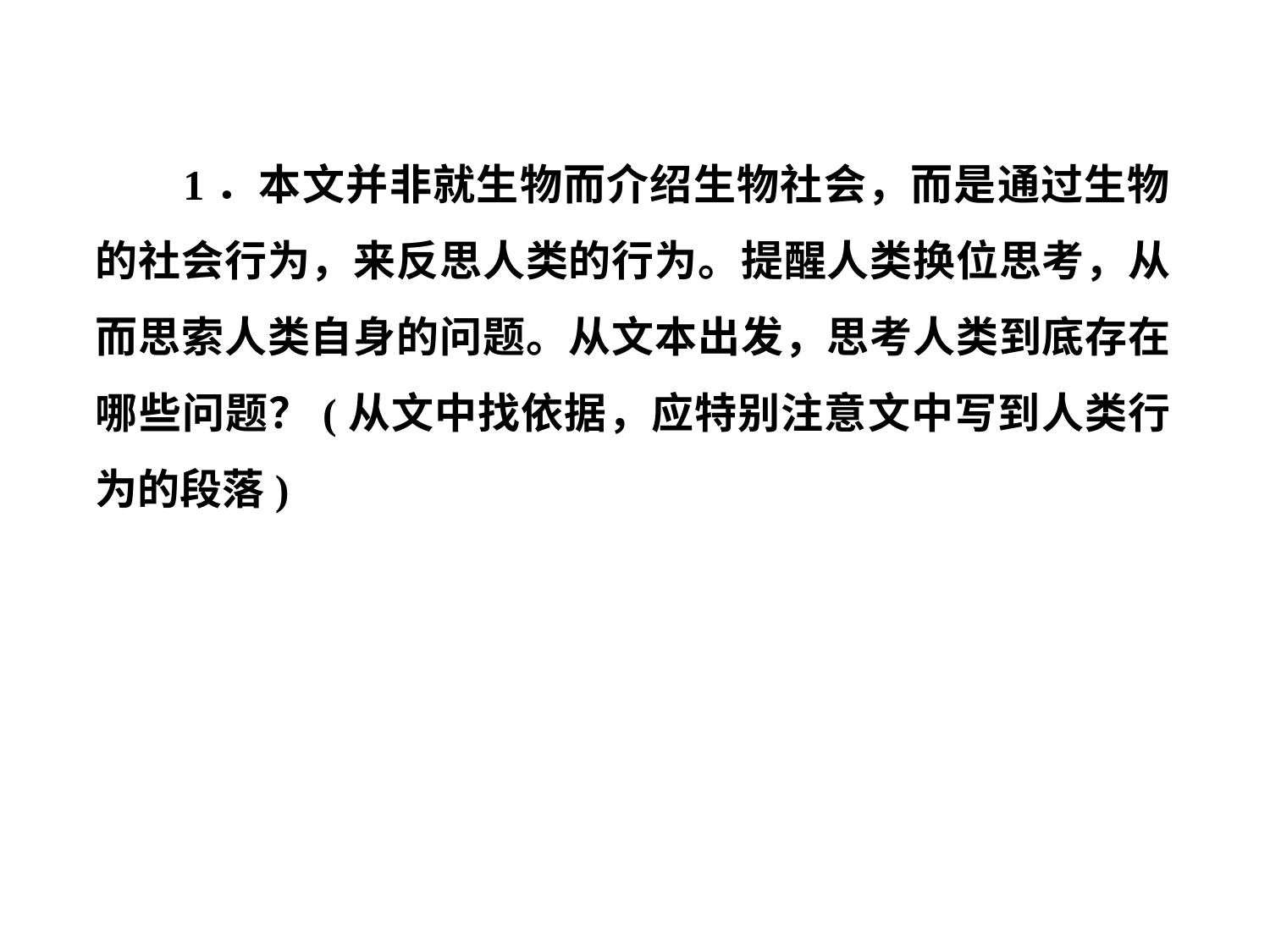

1．本文并非就生物而介绍生物社会，而是通过生物的社会行为，来反思人类的行为。提醒人类换位思考，从而思索人类自身的问题。从文本出发，思考人类到底存在哪些问题？(从文中找依据，应特别注意文中写到人类行为的段落)